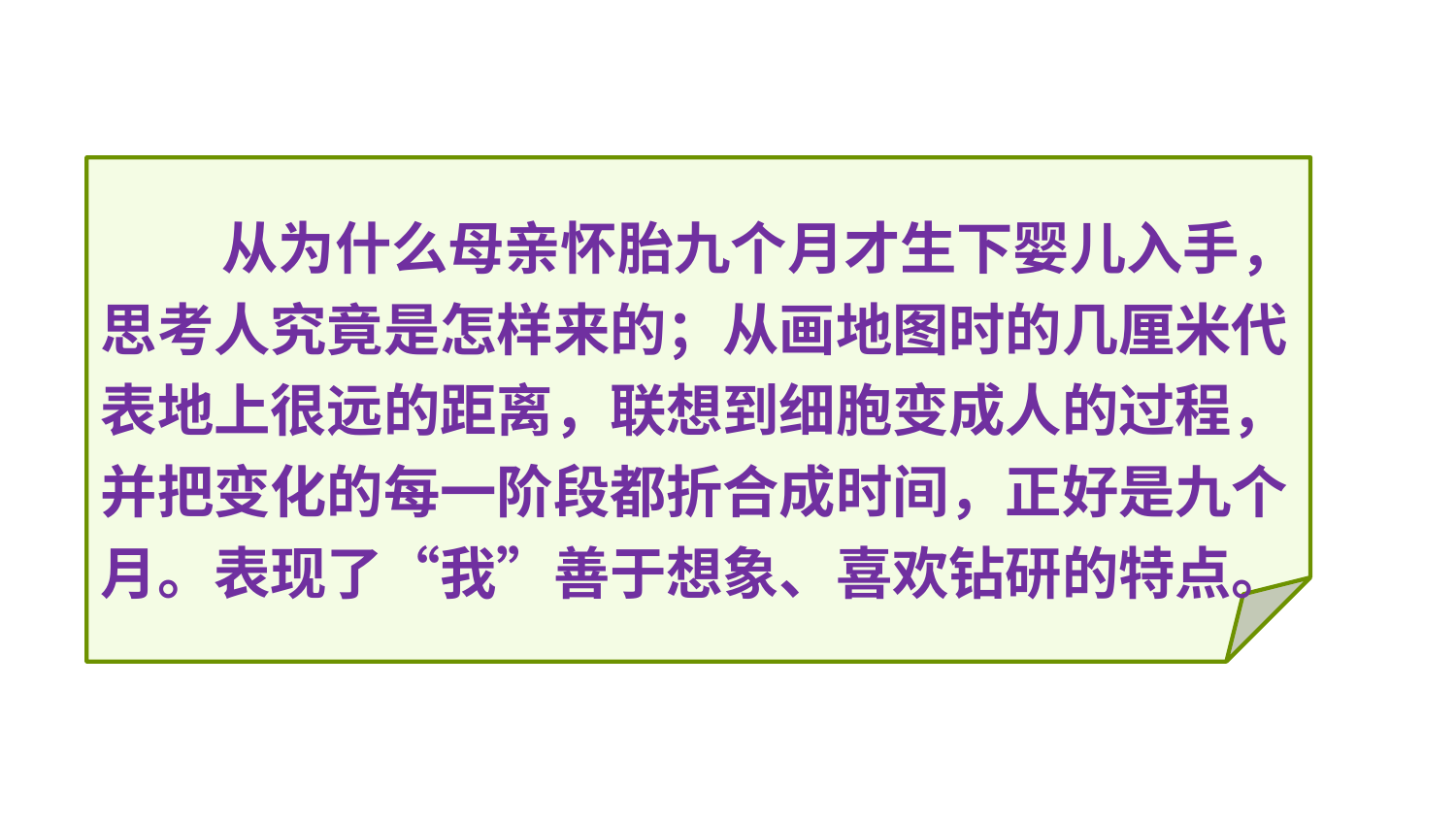

从为什么母亲怀胎九个月才生下婴儿入手，思考人究竟是怎样来的；从画地图时的几厘米代表地上很远的距离，联想到细胞变成人的过程，并把变化的每一阶段都折合成时间，正好是九个月。表现了“我”善于想象、喜欢钻研的特点。